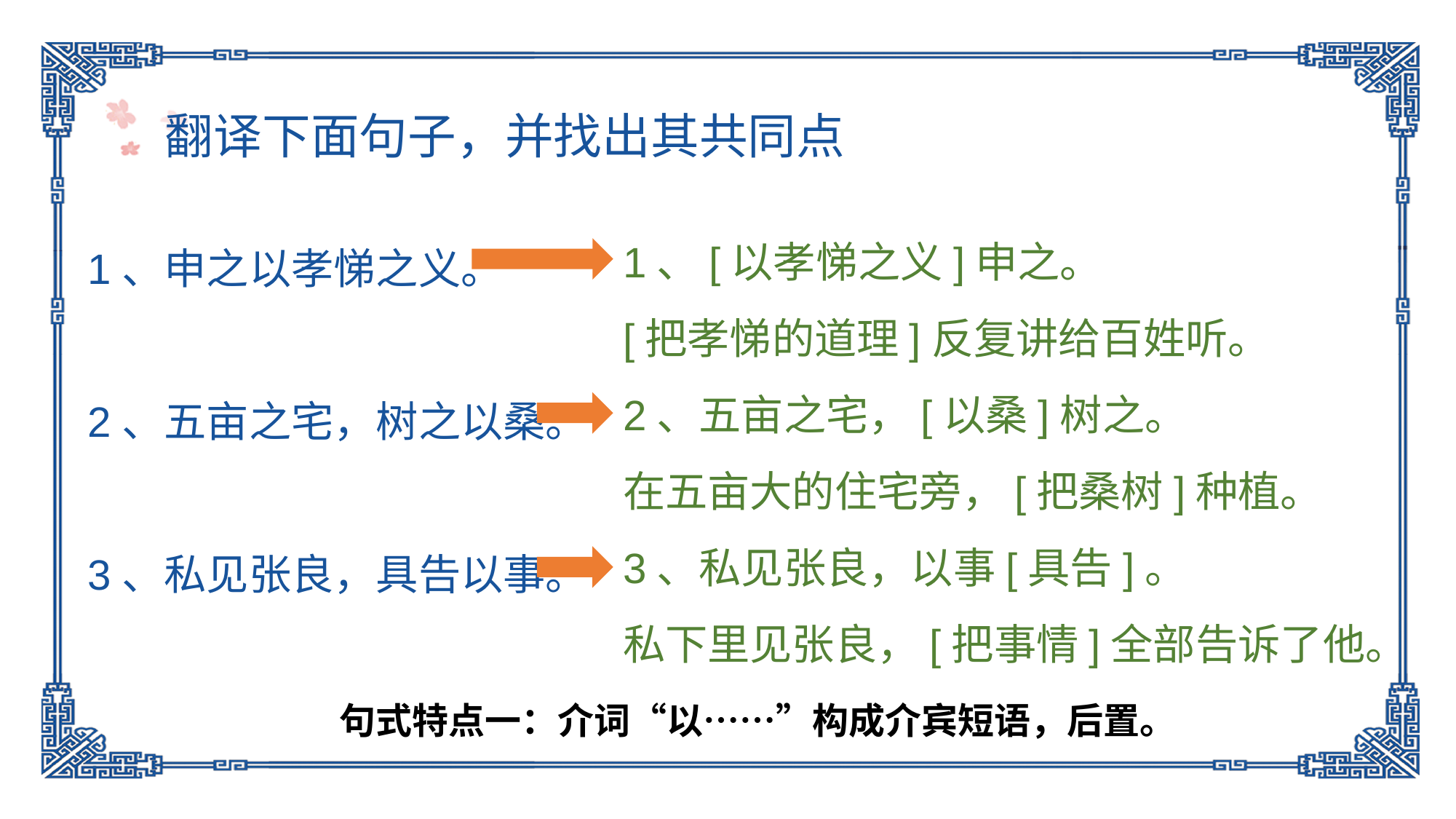

翻译下面句子，并找出其共同点
1、[以孝悌之义]申之。
[把孝悌的道理]反复讲给百姓听。
2、五亩之宅，[以桑]树之。
在五亩大的住宅旁，[把桑树]种植。
3、私见张良，以事[具告]。
私下里见张良，[把事情]全部告诉了他。
1、申之以孝悌之义。

2、五亩之宅，树之以桑。

3、私见张良，具告以事。

句式特点一：介词“以……”构成介宾短语，后置。